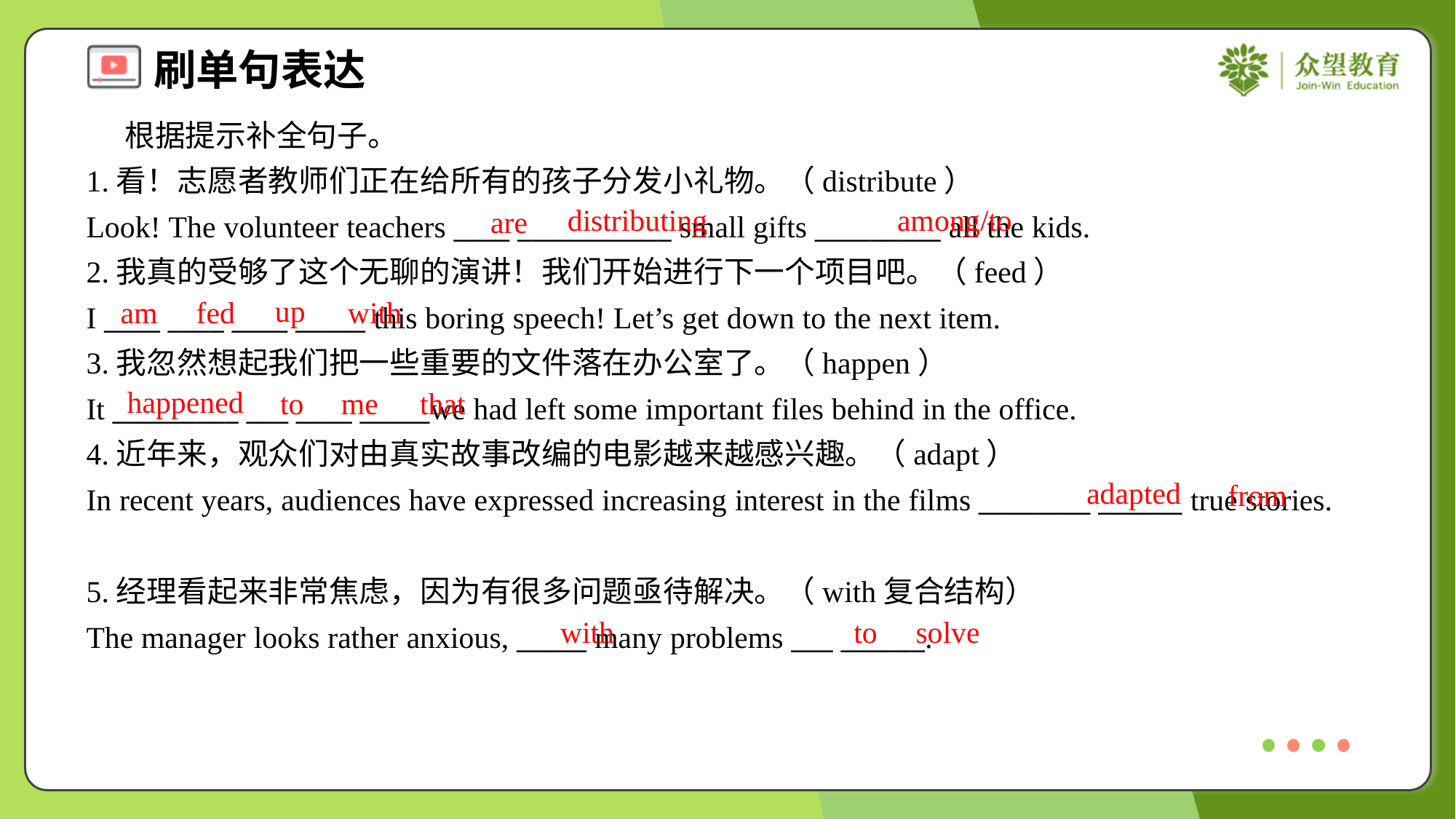

根据提示补全句子。
1.看！志愿者教师们正在给所有的孩子分发小礼物。（distribute）
Look! The volunteer teachers ____ ___________ small gifts _________ all the kids.
2.我真的受够了这个无聊的演讲！我们开始进行下一个项目吧。（feed）
I ____ ____ ____ _____ this boring speech! Let’s get down to the next item.
3.我忽然想起我们把一些重要的文件落在办公室了。（happen）
It _________ ___ ____ _____we had left some important files behind in the office.
distributing
among/to
are
up
am
fed
with
happened
to
me
that
4.近年来，观众们对由真实故事改编的电影越来越感兴趣。（adapt）
In recent years, audiences have expressed increasing interest in the films ________ ______ true stories.
adapted
from
5.经理看起来非常焦虑，因为有很多问题亟待解决。（with复合结构）
The manager looks rather anxious, _____ many problems ___ ______.
with
to
solve